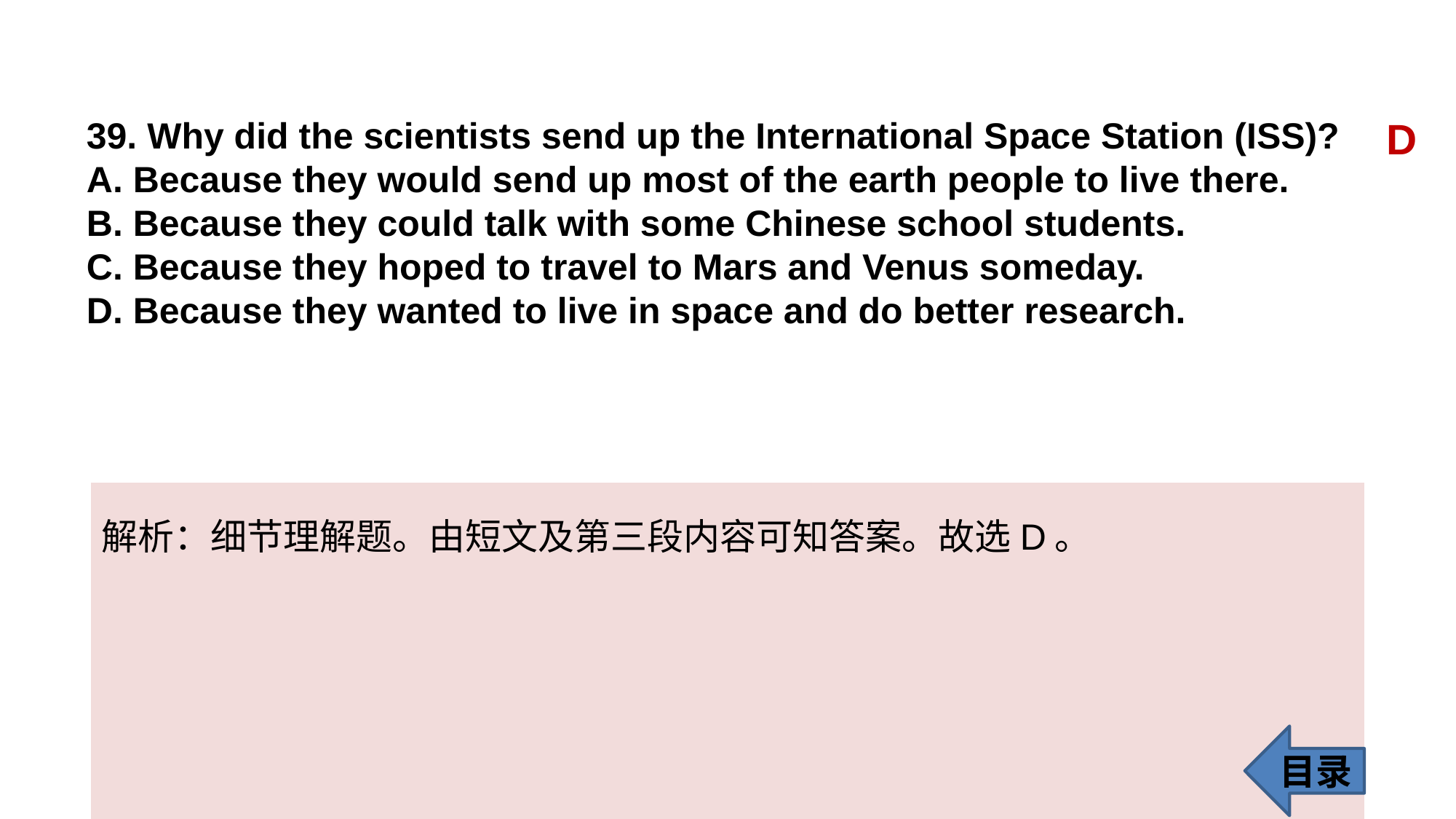

D
39. Why did the scientists send up the International Space Station (ISS)?
A. Because they would send up most of the earth people to live there.
B. Because they could talk with some Chinese school students.
C. Because they hoped to travel to Mars and Venus someday.
D. Because they wanted to live in space and do better research.

解析：细节理解题。由短文及第三段内容可知答案。故选D。
目录
42